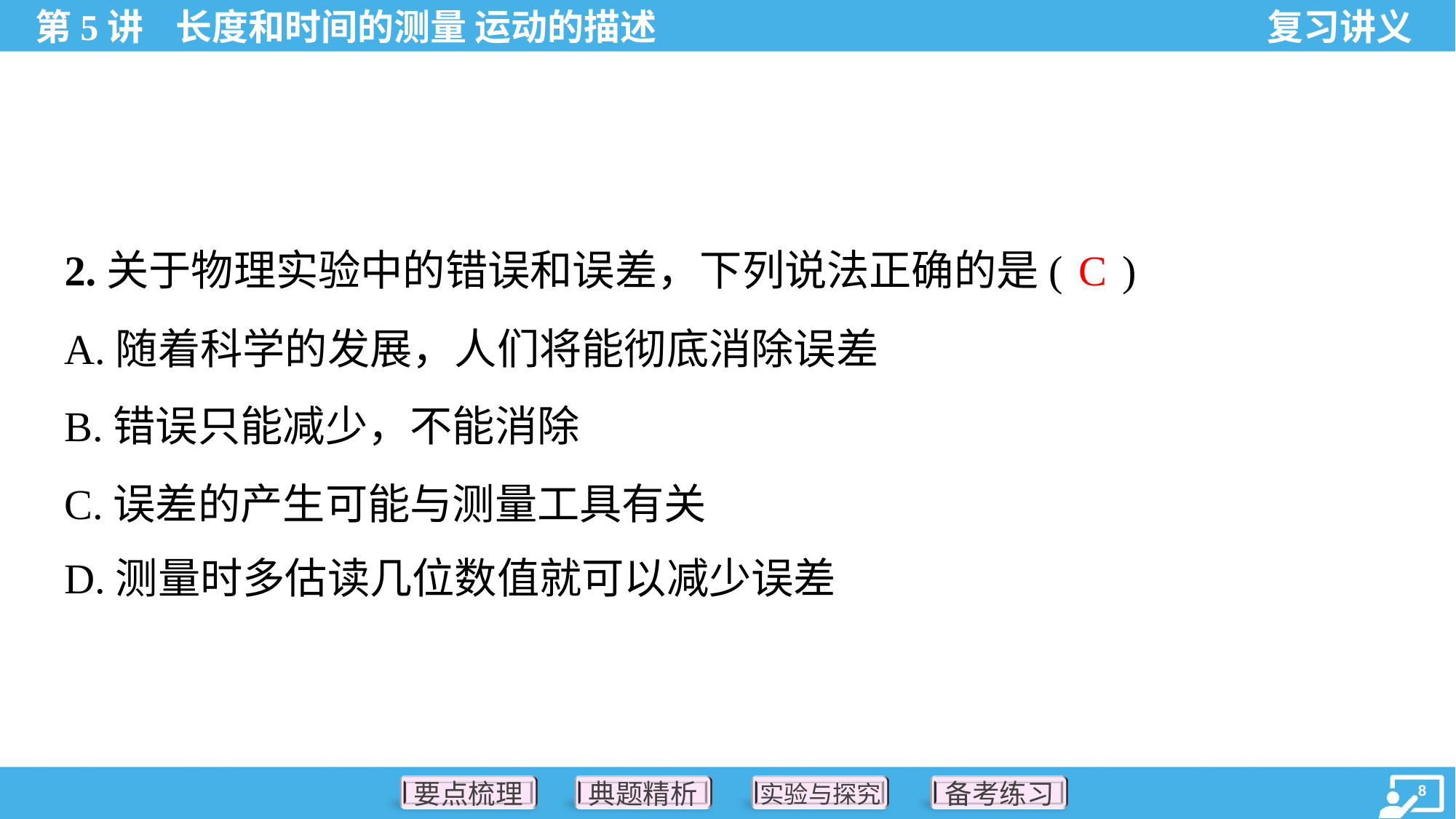

C
2.关于物理实验中的错误和误差，下列说法正确的是(     )
A.随着科学的发展，人们将能彻底消除误差
B.错误只能减少，不能消除
C.误差的产生可能与测量工具有关
D.测量时多估读几位数值就可以减少误差